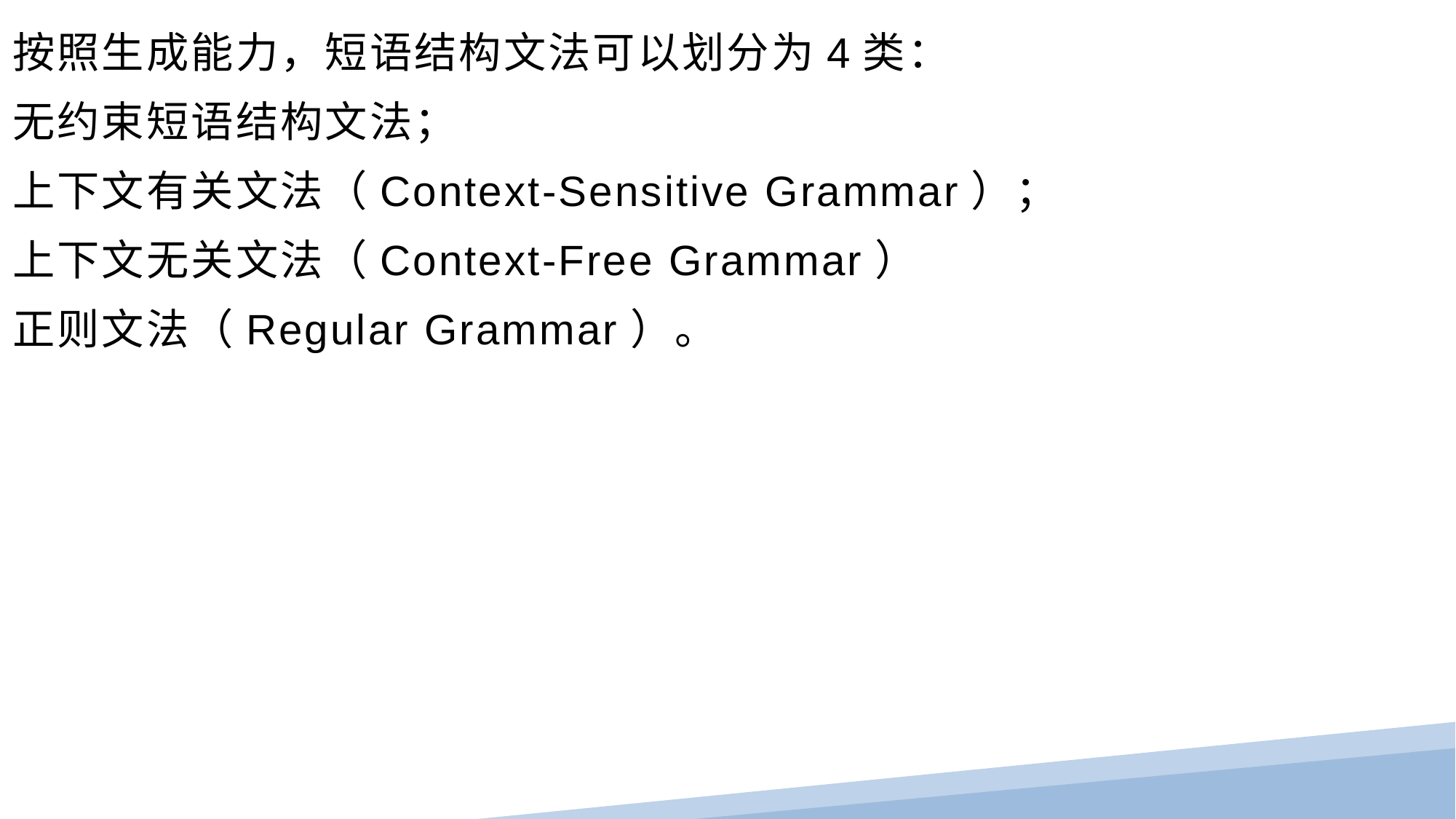

按照生成能力，短语结构文法可以划分为4类：
无约束短语结构文法；
上下文有关文法（Context-Sensitive Grammar）；
上下文无关文法（Context-Free Grammar）
正则文法（Regular Grammar）。

5